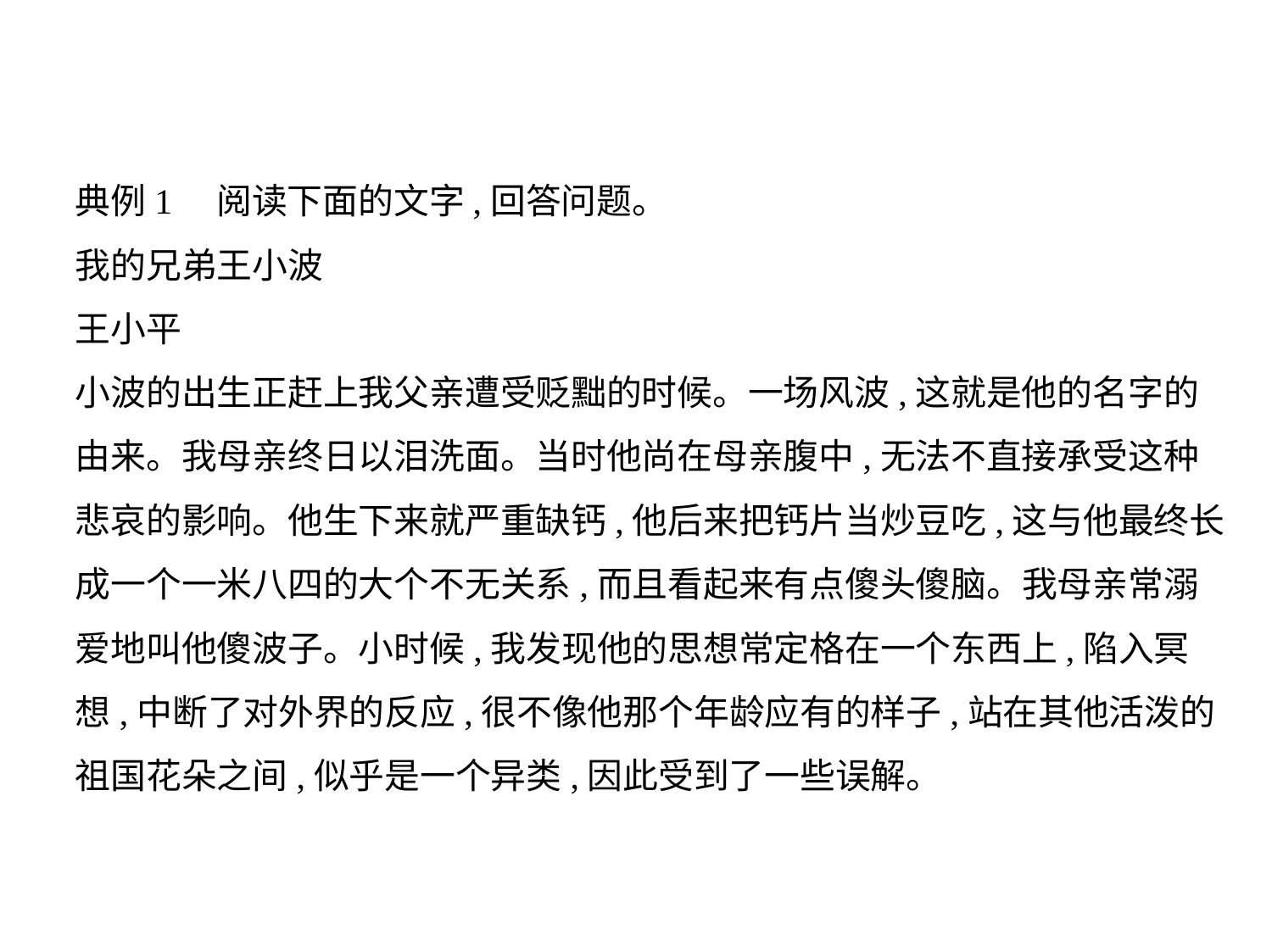

典例1　阅读下面的文字,回答问题。
我的兄弟王小波
王小平
小波的出生正赶上我父亲遭受贬黜的时候。一场风波,这就是他的名字的
由来。我母亲终日以泪洗面。当时他尚在母亲腹中,无法不直接承受这种
悲哀的影响。他生下来就严重缺钙,他后来把钙片当炒豆吃,这与他最终长
成一个一米八四的大个不无关系,而且看起来有点傻头傻脑。我母亲常溺
爱地叫他傻波子。小时候,我发现他的思想常定格在一个东西上,陷入冥
想,中断了对外界的反应,很不像他那个年龄应有的样子,站在其他活泼的
祖国花朵之间,似乎是一个异类,因此受到了一些误解。